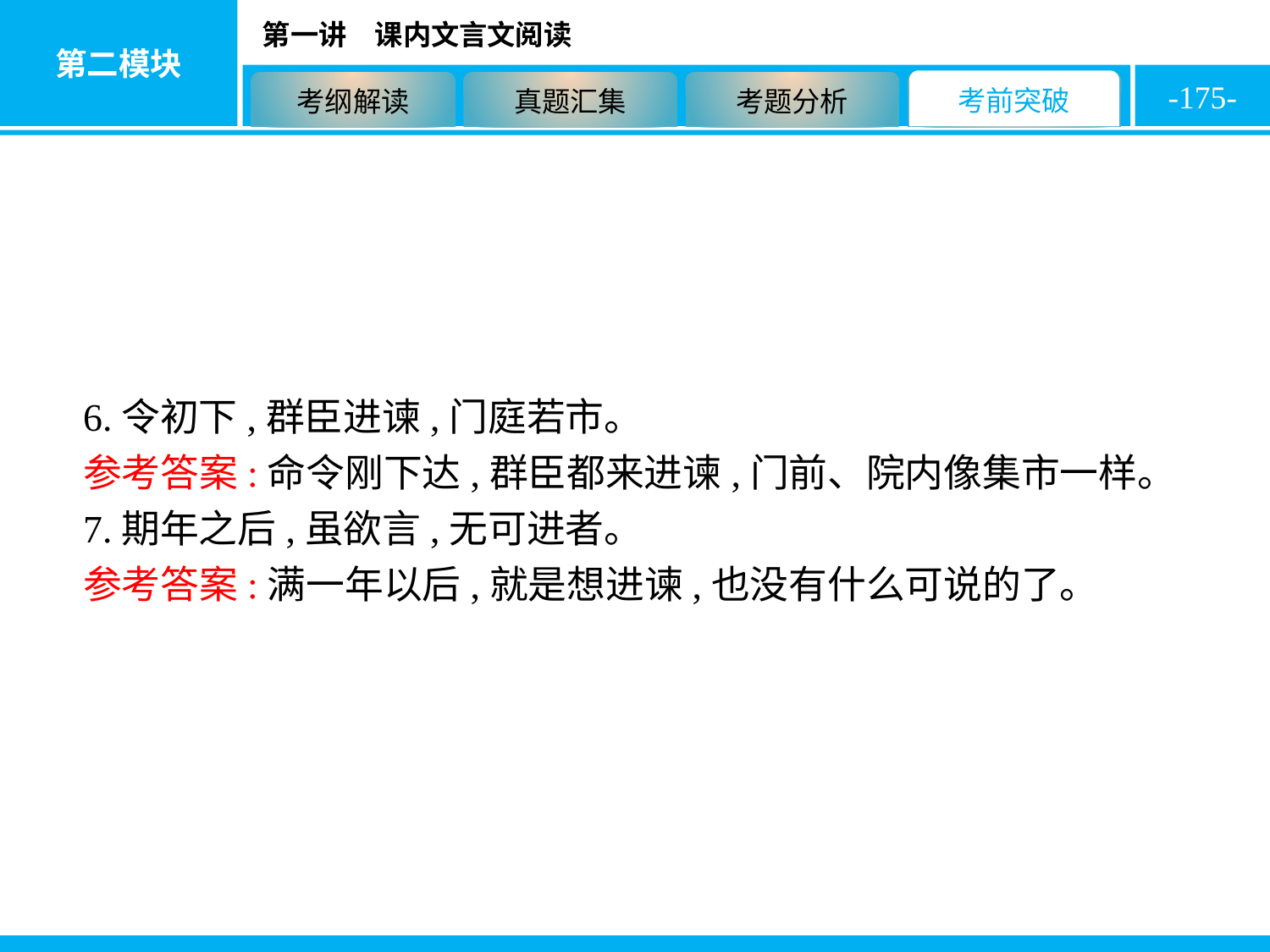

-175-
6.令初下,群臣进谏,门庭若市。
参考答案:命令刚下达,群臣都来进谏,门前、院内像集市一样。
7.期年之后,虽欲言,无可进者。
参考答案:满一年以后,就是想进谏,也没有什么可说的了。